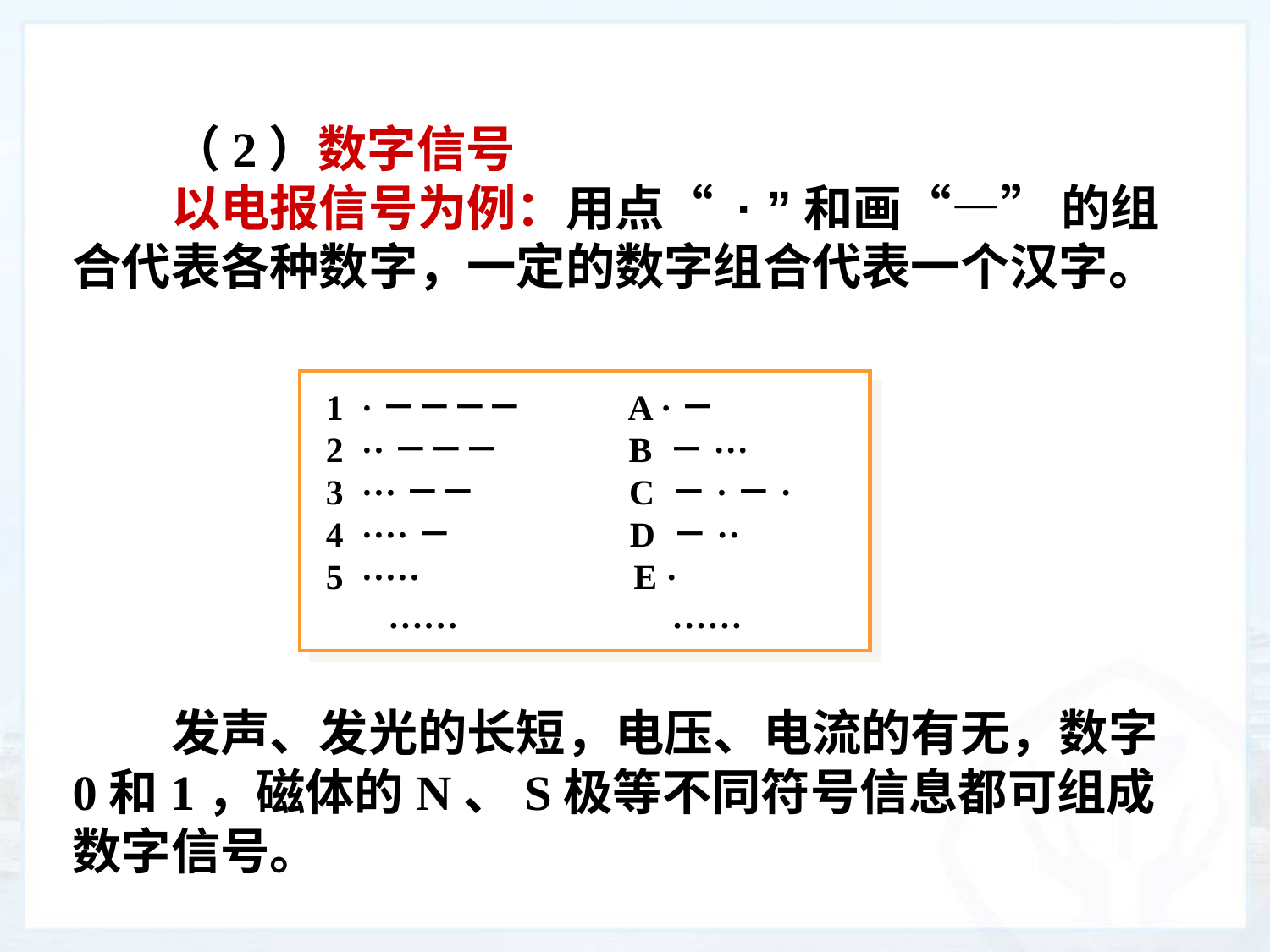

（2）数字信号
　　以电报信号为例：用点“ · ”和画“—” 的组合代表各种数字，一定的数字组合代表一个汉字。

1  ·－－－－            A ·－
2  ··－－－               B －···
3  ···－－                  C －·－·
4  ····－                     D －··
5  ·····                        E ·
       ……                        ……
　　发声、发光的长短，电压、电流的有无，数字0和1，磁体的N、S极等不同符号信息都可组成数字信号。